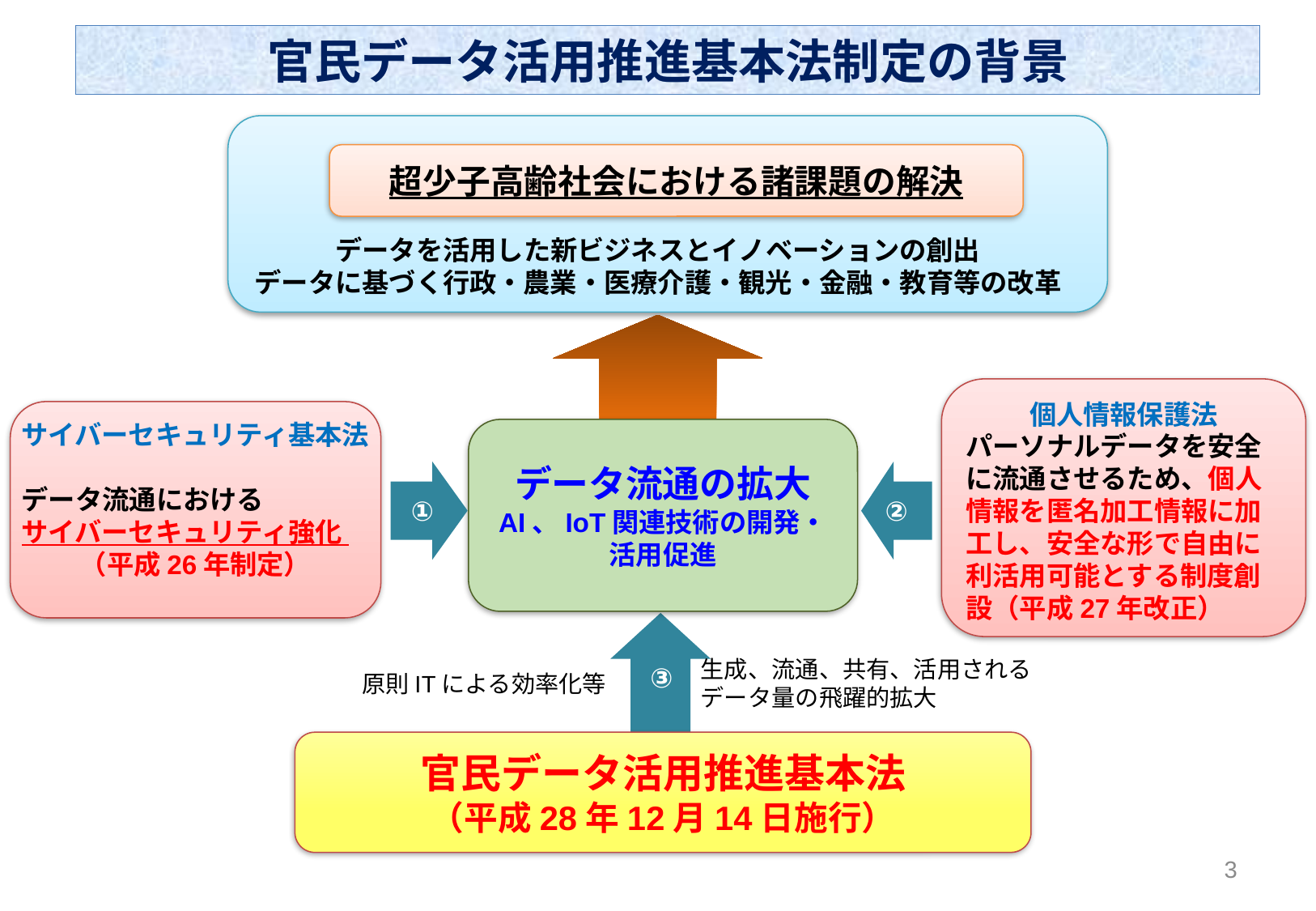

# 官民データ活用推進基本法制定の背景

超少子高齢社会における諸課題の解決
データを活用した新ビジネスとイノベーションの創出
データに基づく行政・農業・医療介護・観光・金融・教育等の改革

個人情報保護法
パーソナルデータを安全に流通させるため、個人情報を匿名加工情報に加工し、安全な形で自由に利活用可能とする制度創設（平成27年改正）
サイバーセキュリティ基本法

データ流通における
サイバーセキュリティ強化
（平成26年制定）
データ流通の拡大
AI、IoT関連技術の開発・活用促進

①
②

生成、流通、共有、活用される
データ量の飛躍的拡大
③
原則ITによる効率化等
官民データ活用推進基本法
（平成28年12月14日施行）
3